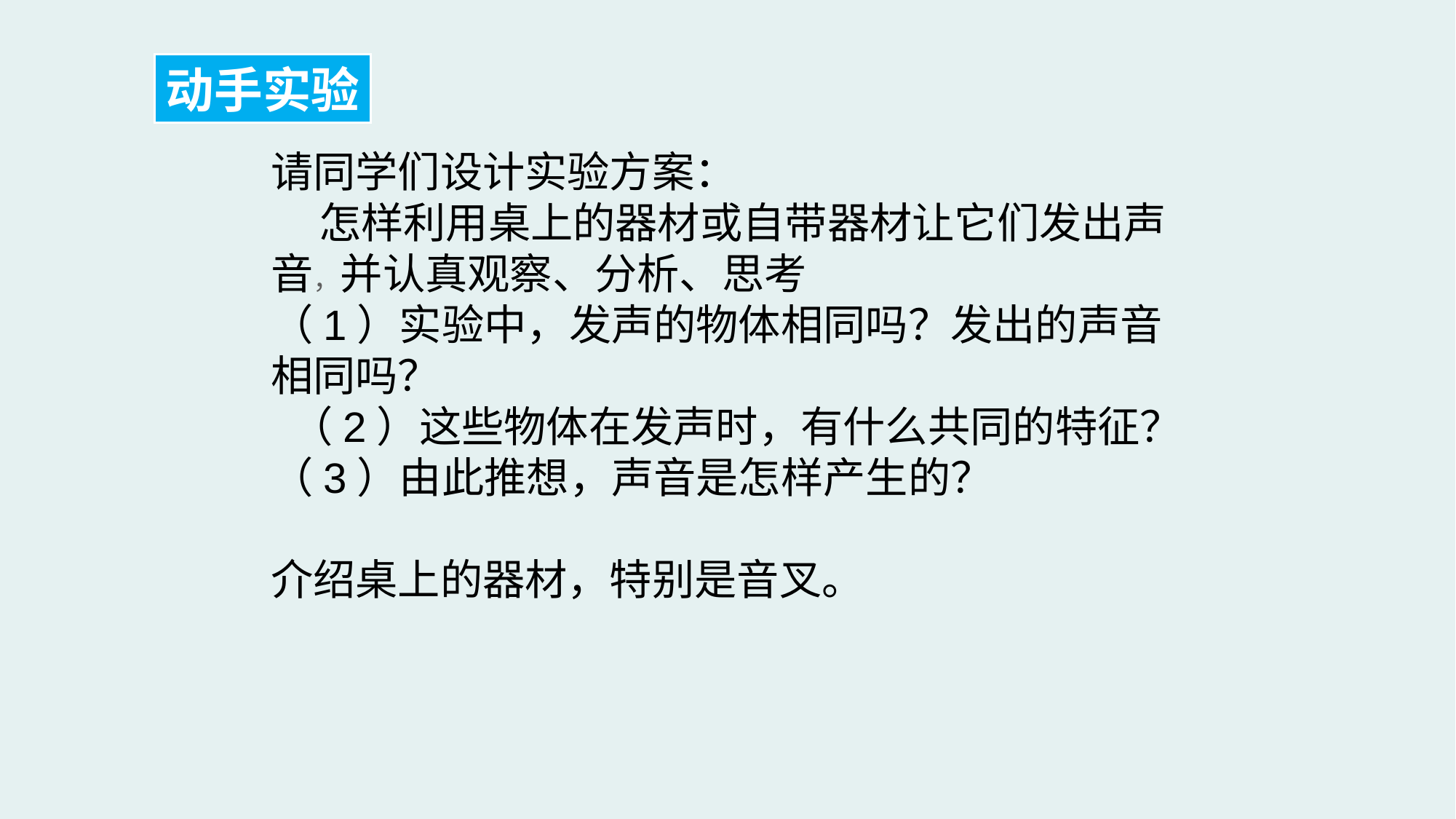

动手实验
请同学们设计实验方案：
    怎样利用桌上的器材或自带器材让它们发出声音，并认真观察、分析、思考
（1）实验中，发声的物体相同吗？发出的声音相同吗？
 （2）这些物体在发声时，有什么共同的特征？
（3）由此推想，声音是怎样产生的？

介绍桌上的器材，特别是音叉。